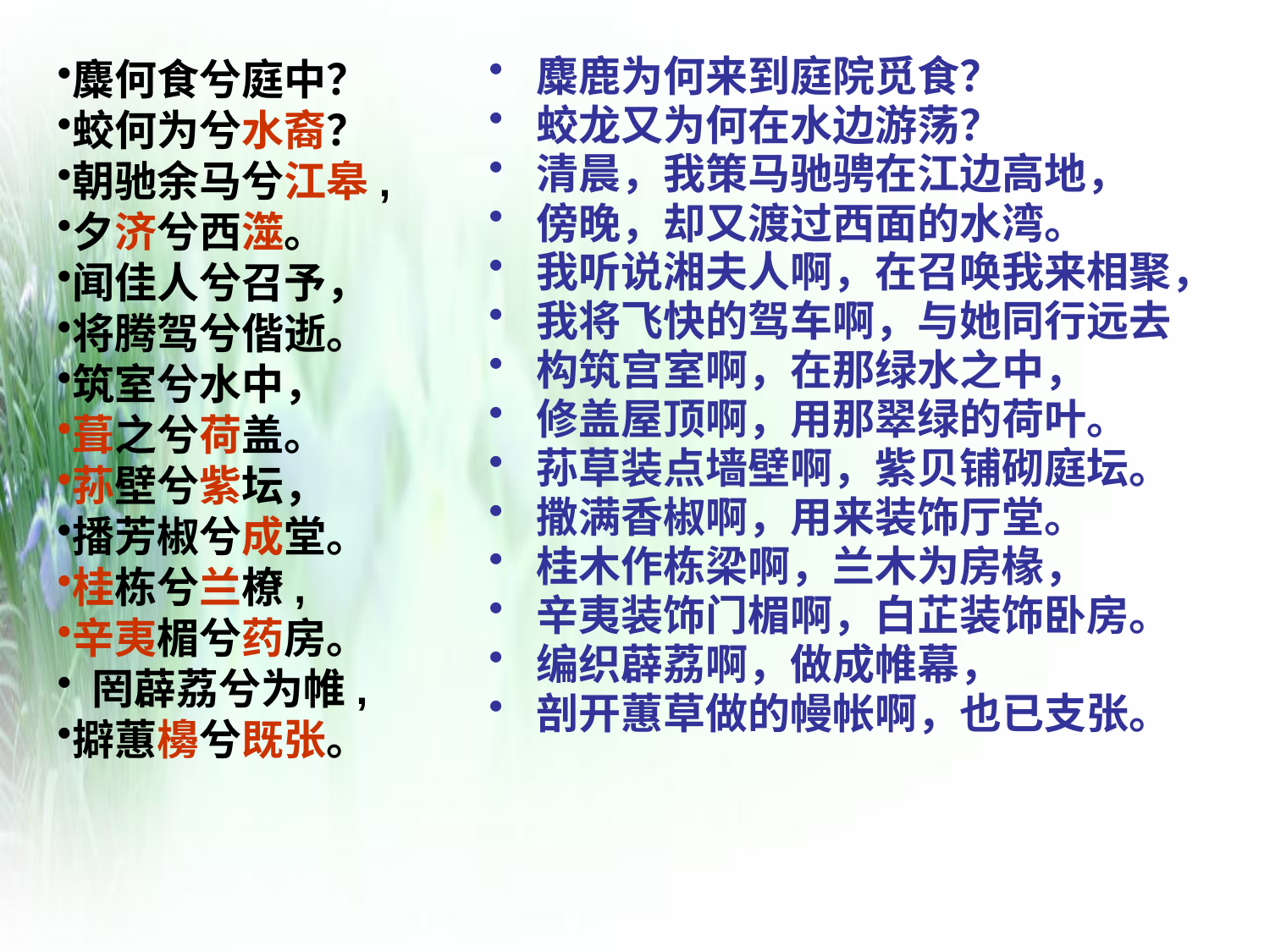

麋何食兮庭中？
蛟何为兮水裔？
朝驰余马兮江皋,
夕济兮西澨。
闻佳人兮召予，
将腾驾兮偕逝。
筑室兮水中，
葺之兮荷盖。
荪壁兮紫坛，
播芳椒兮成堂。
桂栋兮兰橑,
辛夷楣兮药房。
 罔薜荔兮为帷,
擗蕙櫋兮既张。

麋鹿为何来到庭院觅食？
蛟龙又为何在水边游荡？
清晨，我策马驰骋在江边高地，
傍晚，却又渡过西面的水湾。
我听说湘夫人啊，在召唤我来相聚，
我将飞快的驾车啊，与她同行远去
构筑宫室啊，在那绿水之中，
修盖屋顶啊，用那翠绿的荷叶。
荪草装点墙壁啊，紫贝铺砌庭坛。
撒满香椒啊，用来装饰厅堂。
桂木作栋梁啊，兰木为房椽，
辛夷装饰门楣啊，白芷装饰卧房。
编织薜荔啊，做成帷幕，
剖开蕙草做的幔帐啊，也已支张。